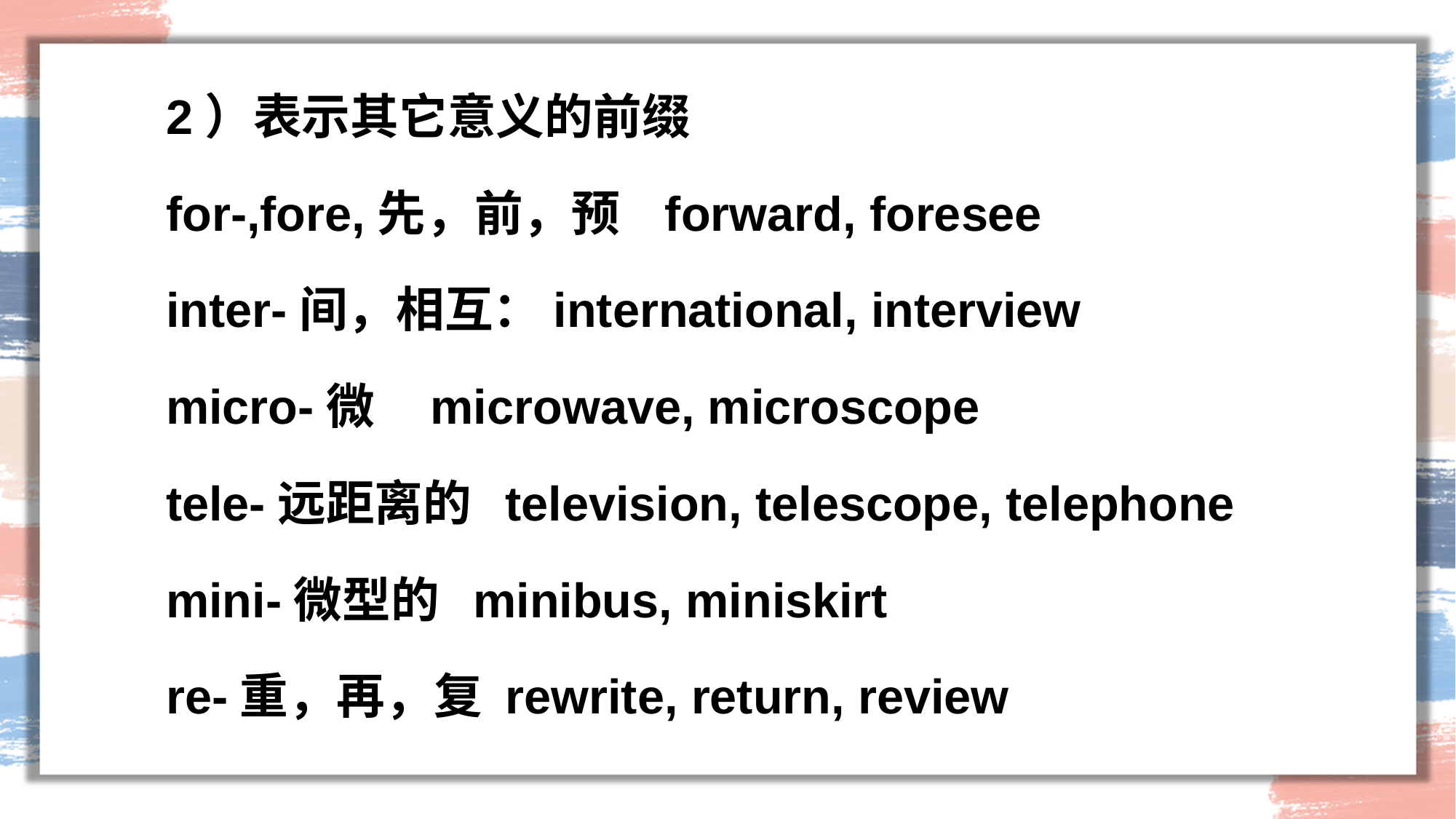

#
2）表示其它意义的前缀
for-,fore,先，前，预   forward, foresee
inter-间，相互：international, interview
micro-微    microwave, microscope
tele-远距离的  television, telescope, telephone
mini-微型的  minibus, miniskirt
re-重，再，复 rewrite, return, review